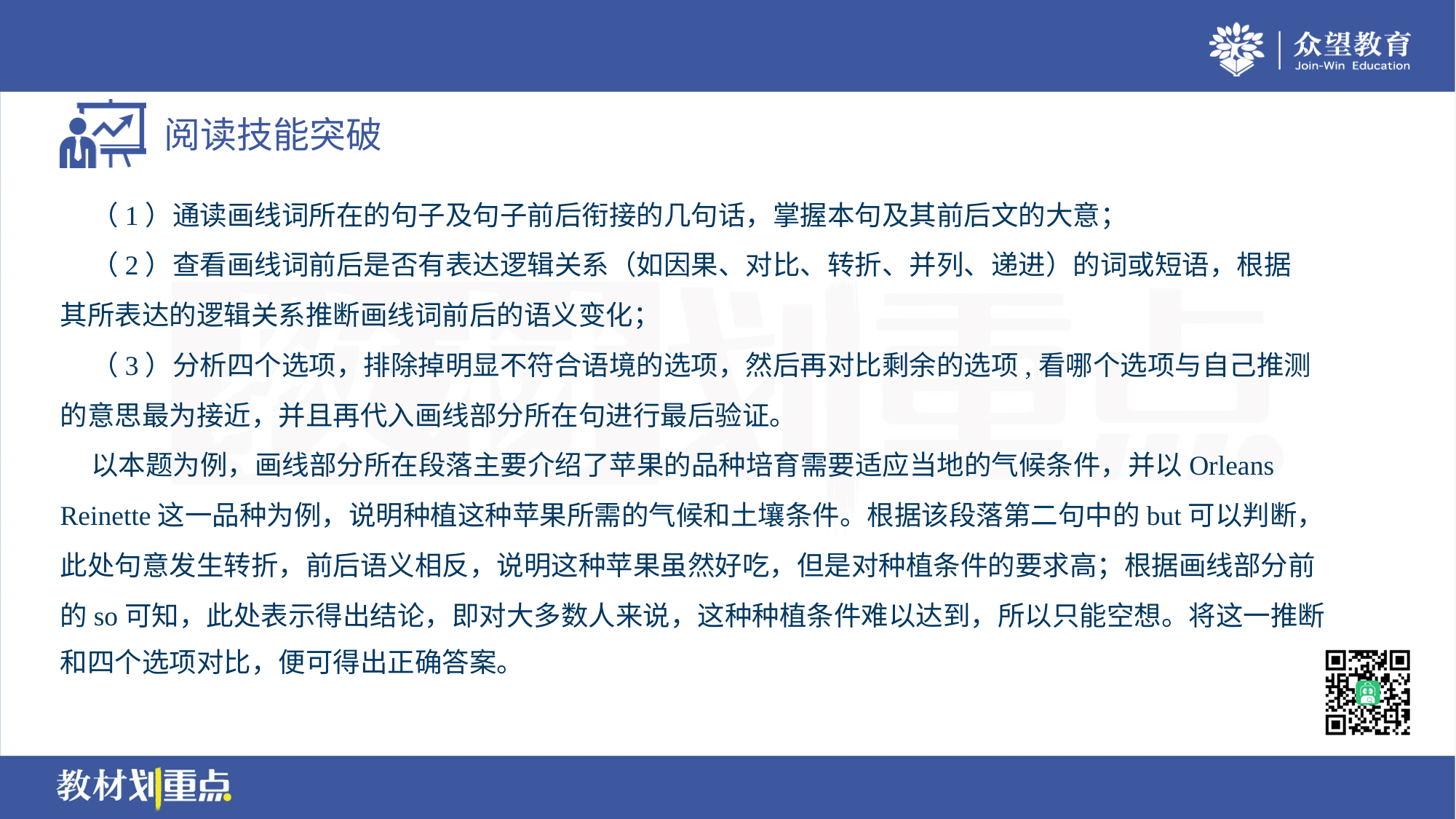

（1）通读画线词所在的句子及句子前后衔接的几句话，掌握本句及其前后文的大意；
    （2）查看画线词前后是否有表达逻辑关系（如因果、对比、转折、并列、递进）的词或短语，根据
其所表达的逻辑关系推断画线词前后的语义变化；
    （3）分析四个选项，排除掉明显不符合语境的选项，然后再对比剩余的选项,看哪个选项与自己推测
的意思最为接近，并且再代入画线部分所在句进行最后验证。
    以本题为例，画线部分所在段落主要介绍了苹果的品种培育需要适应当地的气候条件，并以Orleans
Reinette这一品种为例，说明种植这种苹果所需的气候和土壤条件。根据该段落第二句中的but可以判断，
此处句意发生转折，前后语义相反，说明这种苹果虽然好吃，但是对种植条件的要求高；根据画线部分前
的so可知，此处表示得出结论，即对大多数人来说，这种种植条件难以达到，所以只能空想。将这一推断
和四个选项对比，便可得出正确答案。